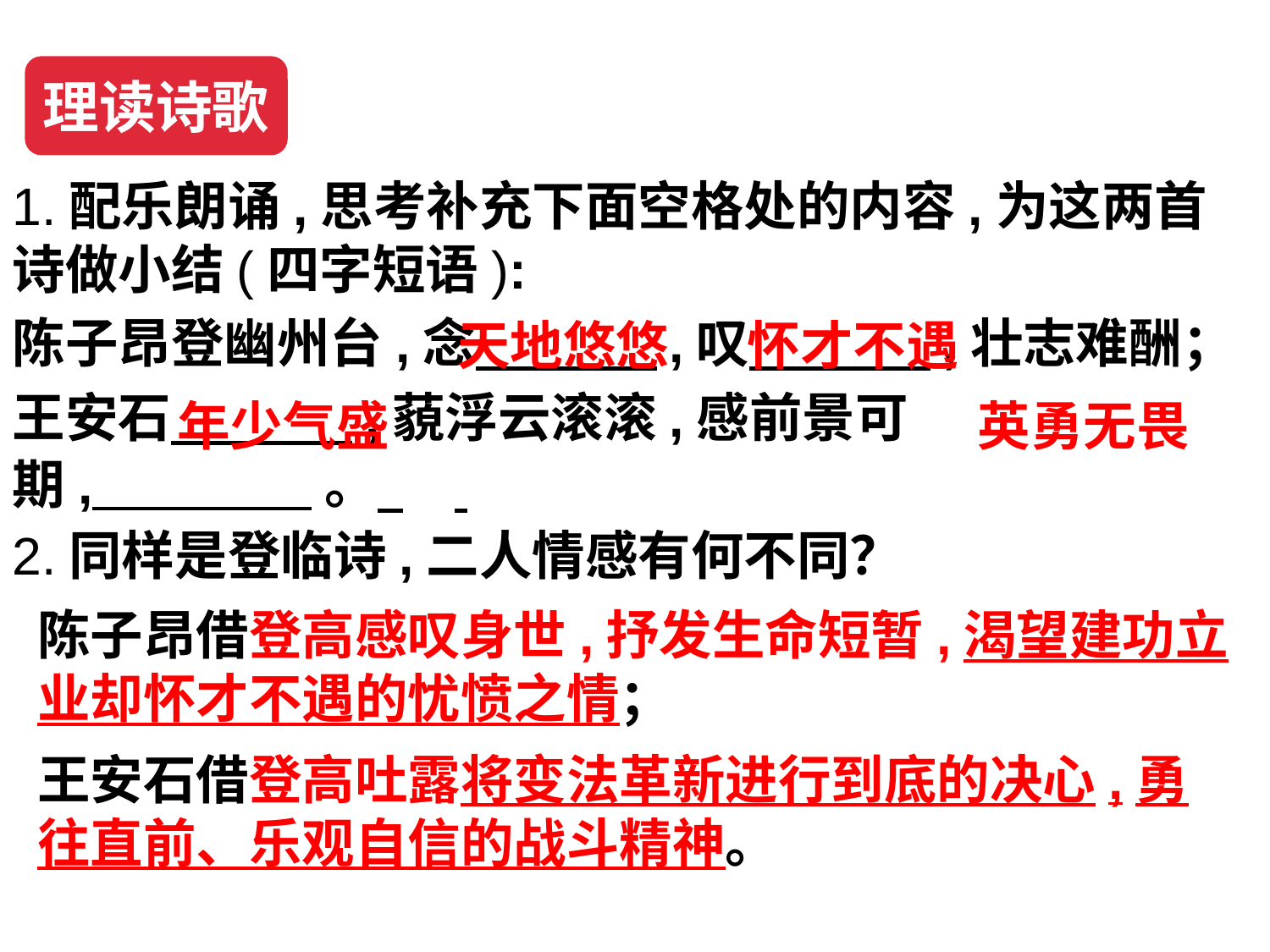

理读诗歌
1.配乐朗诵,思考补充下面空格处的内容,为这两首诗做小结(四字短语):
陈子昂登幽州台,念               ,叹               ,壮志难酬；
王安石               ,藐浮云滚滚,感前景可期,               。

天地悠悠
怀才不遇
年少气盛
英勇无畏
2.同样是登临诗,二人情感有何不同？
陈子昂借登高感叹身世,抒发生命短暂,渴望建功立业却怀才不遇的忧愤之情；
王安石借登高吐露将变法革新进行到底的决心,勇往直前、乐观自信的战斗精神。